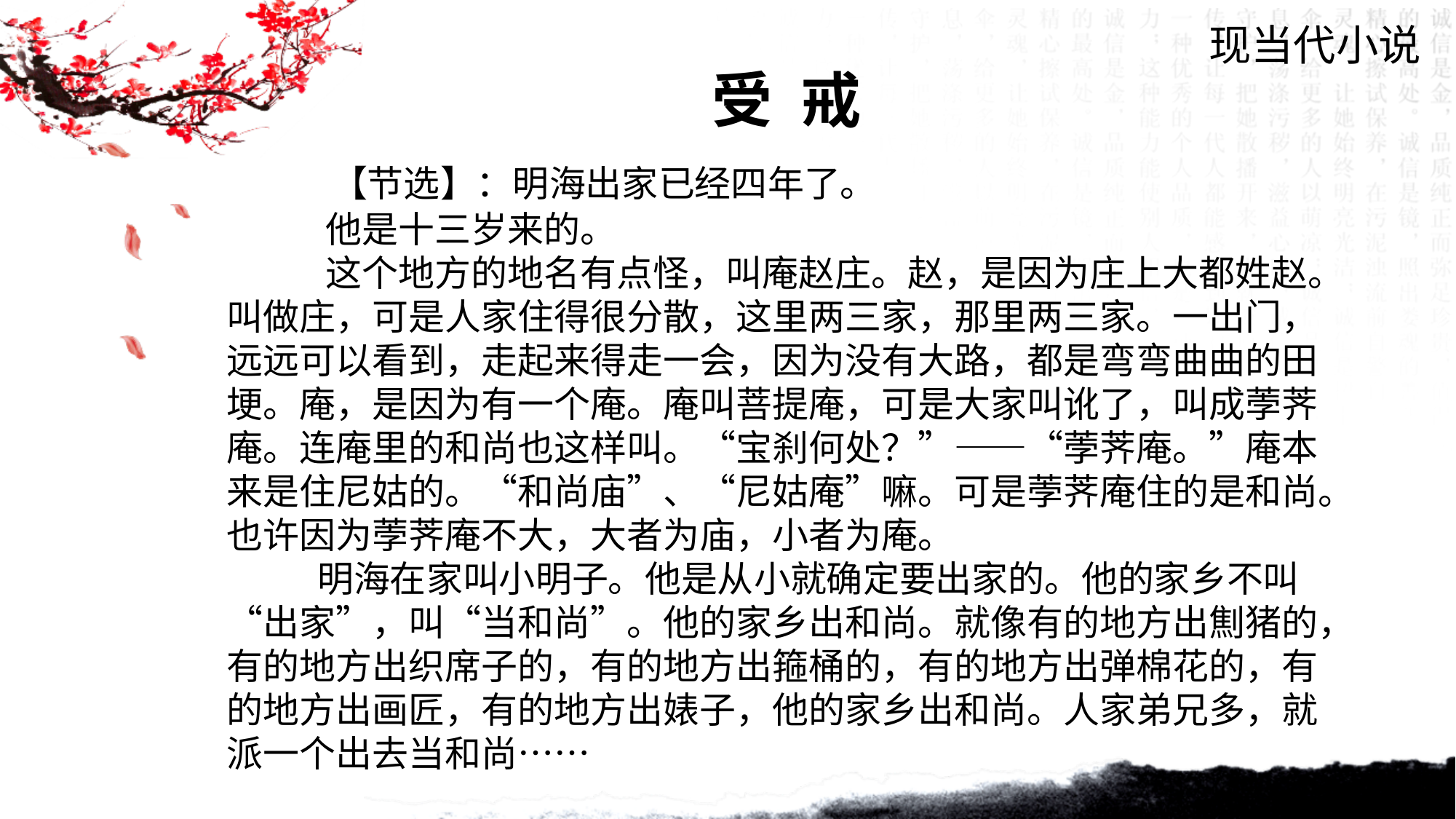

现当代小说
受  戒
          【节选】：明海出家已经四年了。
           他是十三岁来的。
           这个地方的地名有点怪，叫庵赵庄。赵，是因为庄上大都姓赵。叫做庄，可是人家住得很分散，这里两三家，那里两三家。一出门，远远可以看到，走起来得走一会，因为没有大路，都是弯弯曲曲的田埂。庵，是因为有一个庵。庵叫菩提庵，可是大家叫讹了，叫成荸荠庵。连庵里的和尚也这样叫。“宝刹何处？”——“荸荠庵。”庵本来是住尼姑的。“和尚庙”、“尼姑庵”嘛。可是荸荠庵住的是和尚。也许因为荸荠庵不大，大者为庙，小者为庵。
          明海在家叫小明子。他是从小就确定要出家的。他的家乡不叫“出家”，叫“当和尚”。他的家乡出和尚。就像有的地方出劁猪的，有的地方出织席子的，有的地方出箍桶的，有的地方出弹棉花的，有的地方出画匠，有的地方出婊子，他的家乡出和尚。人家弟兄多，就派一个出去当和尚……